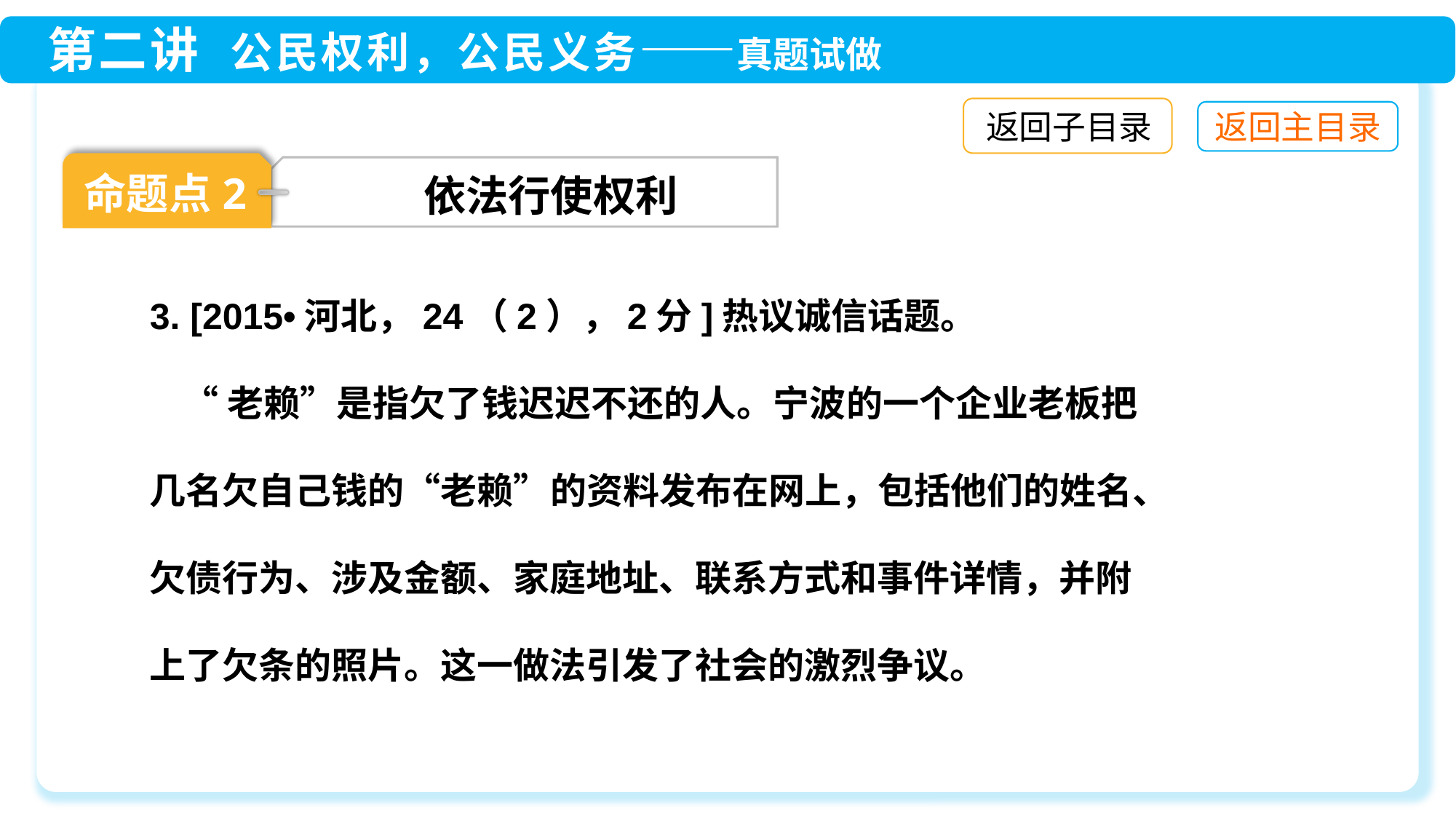

返回子目录

命题点2
依法行使权利

3. [2015•河北，24（2），2分]热议诚信话题。
    “老赖”是指欠了钱迟迟不还的人。宁波的一个企业老板把几名欠自己钱的“老赖”的资料发布在网上，包括他们的姓名、欠债行为、涉及金额、家庭地址、联系方式和事件详情，并附上了欠条的照片。这一做法引发了社会的激烈争议。